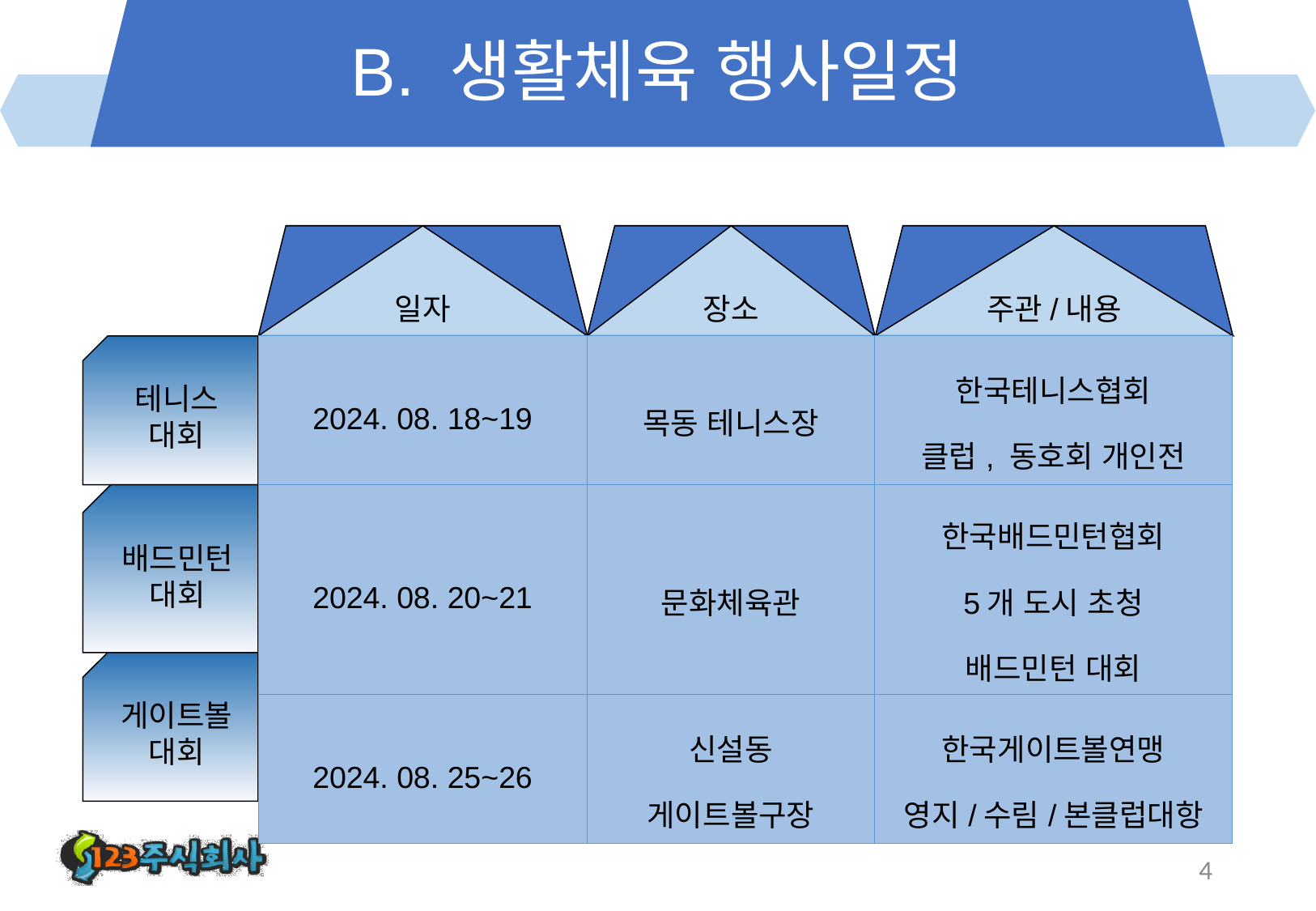

# B. 생활체육 행사일정

일자

장소
빵ㄹ
주관/내용
| 2024. 08. 18~19 | 목동 테니스장 | 한국테니스협회 클럽, 동호회 개인전 |
| --- | --- | --- |
| 2024. 08. 20~21 | 문화체육관 | 한국배드민턴협회 5개 도시 초청 배드민턴 대회 |
| 2024. 08. 25~26 | 신설동 게이트볼구장 | 한국게이트볼연맹 영지/수림/본클럽대항 |
테니스
대회
배드민턴
대회
게이트볼
대회
4